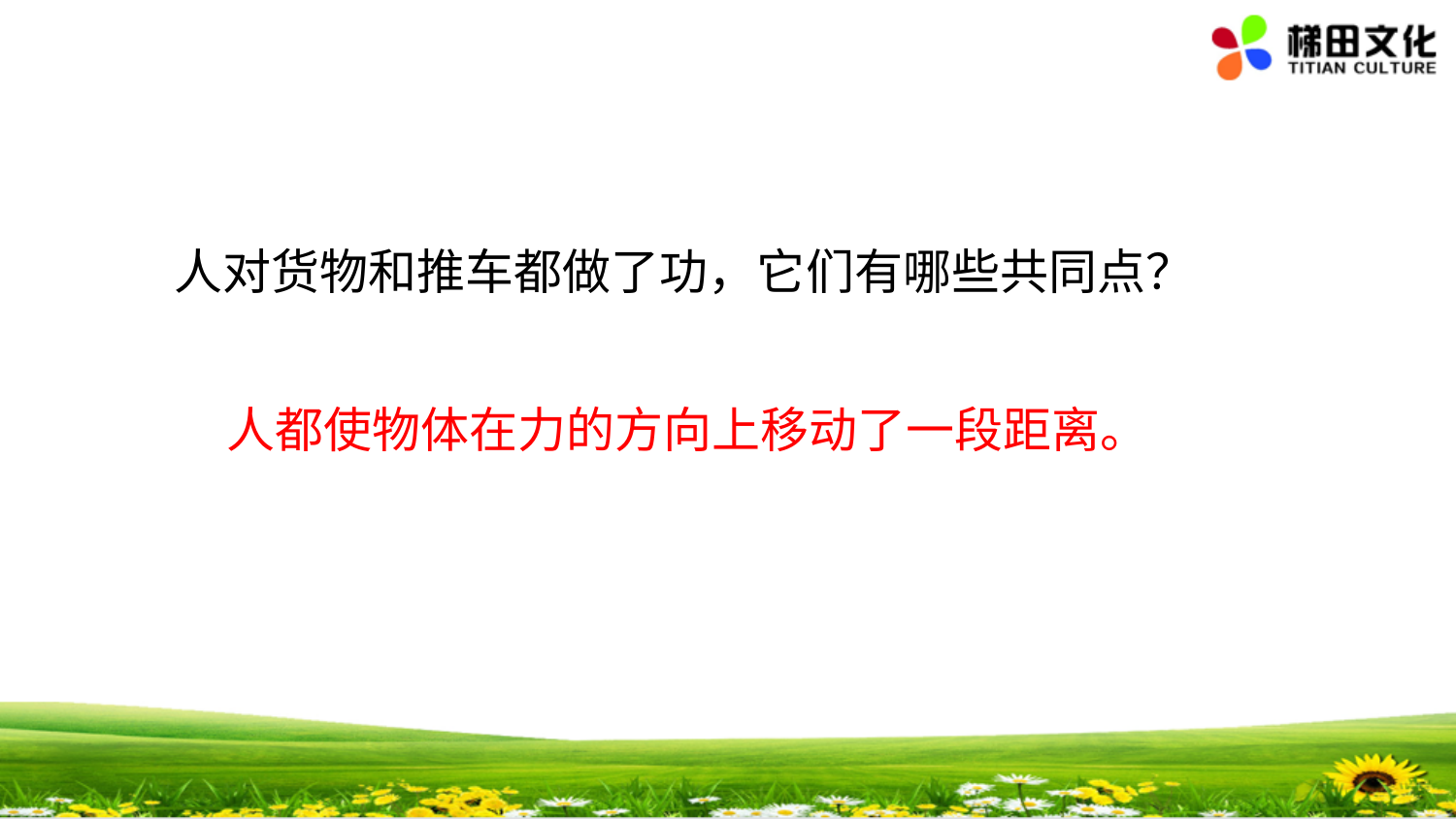

人对货物和推车都做了功，它们有哪些共同点？
人都使物体在力的方向上移动了一段距离。